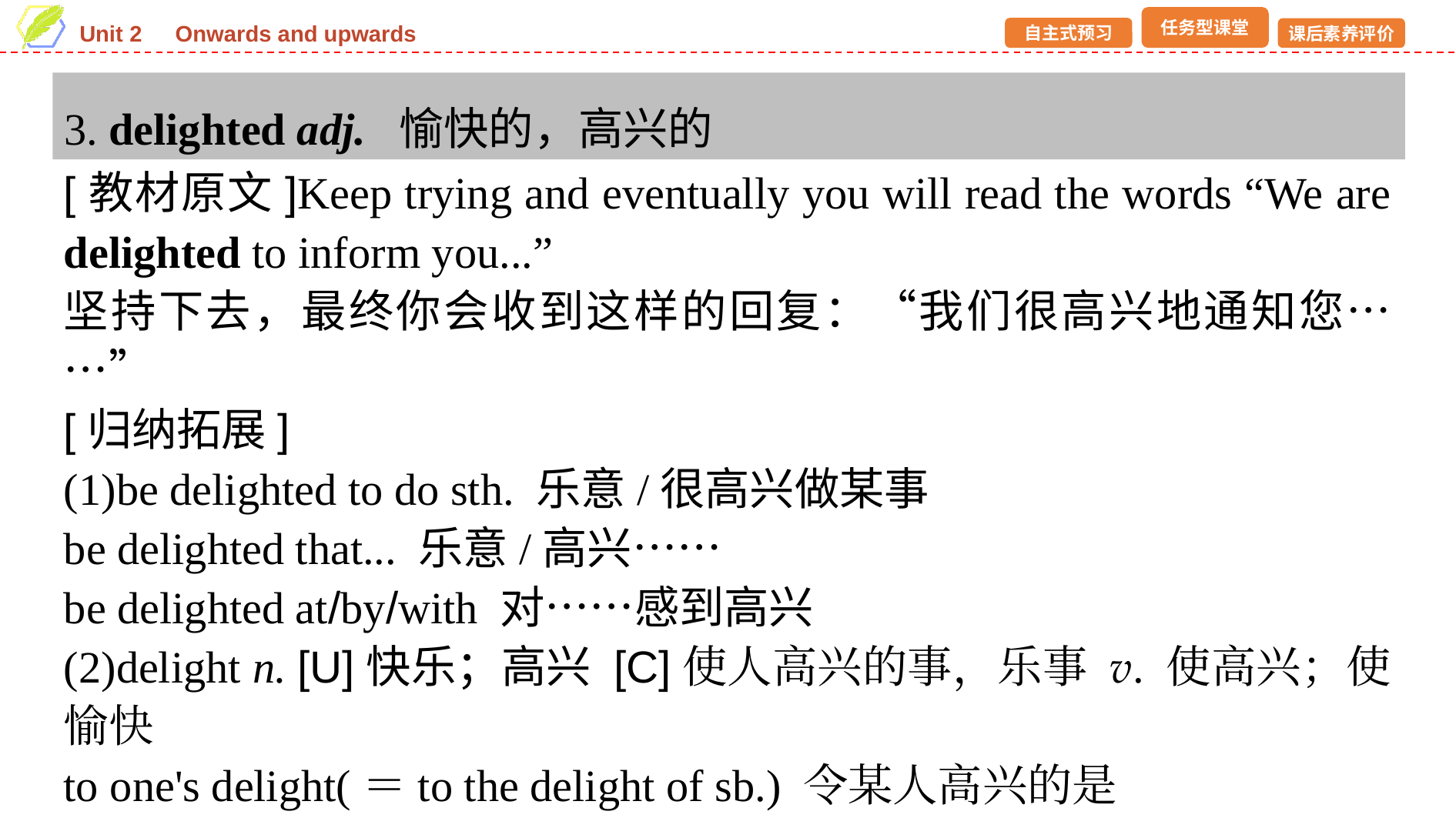

3. delighted adj.  愉快的，高兴的
[教材原文]Keep trying and eventually you will read the words “We are delighted to inform you...”
坚持下去，最终你会收到这样的回复：“我们很高兴地通知您……”
[归纳拓展]
(1)be delighted to do sth. 乐意/很高兴做某事
be delighted that... 乐意/高兴……
be delighted at/by/with 对……感到高兴
(2)delight n. [U]快乐；高兴 [C]使人高兴的事，乐事 v. 使高兴；使愉快
to one's delight(＝to the delight of sb.) 令某人高兴的是
wild with delight 欣喜若狂